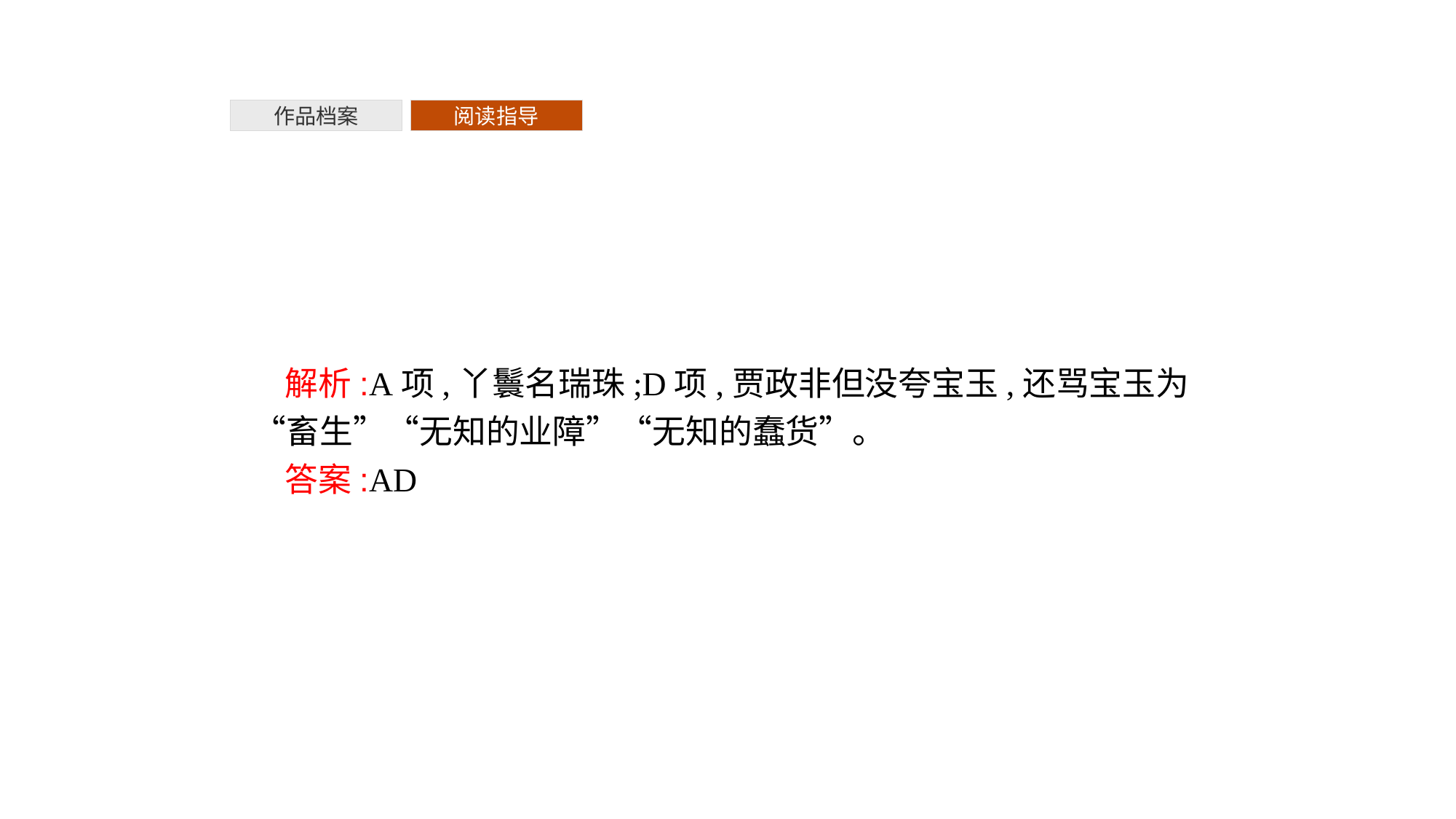

作品档案
阅读指导
解析:A项,丫鬟名瑞珠;D项,贾政非但没夸宝玉,还骂宝玉为“畜生”“无知的业障”“无知的蠢货”。
答案:AD